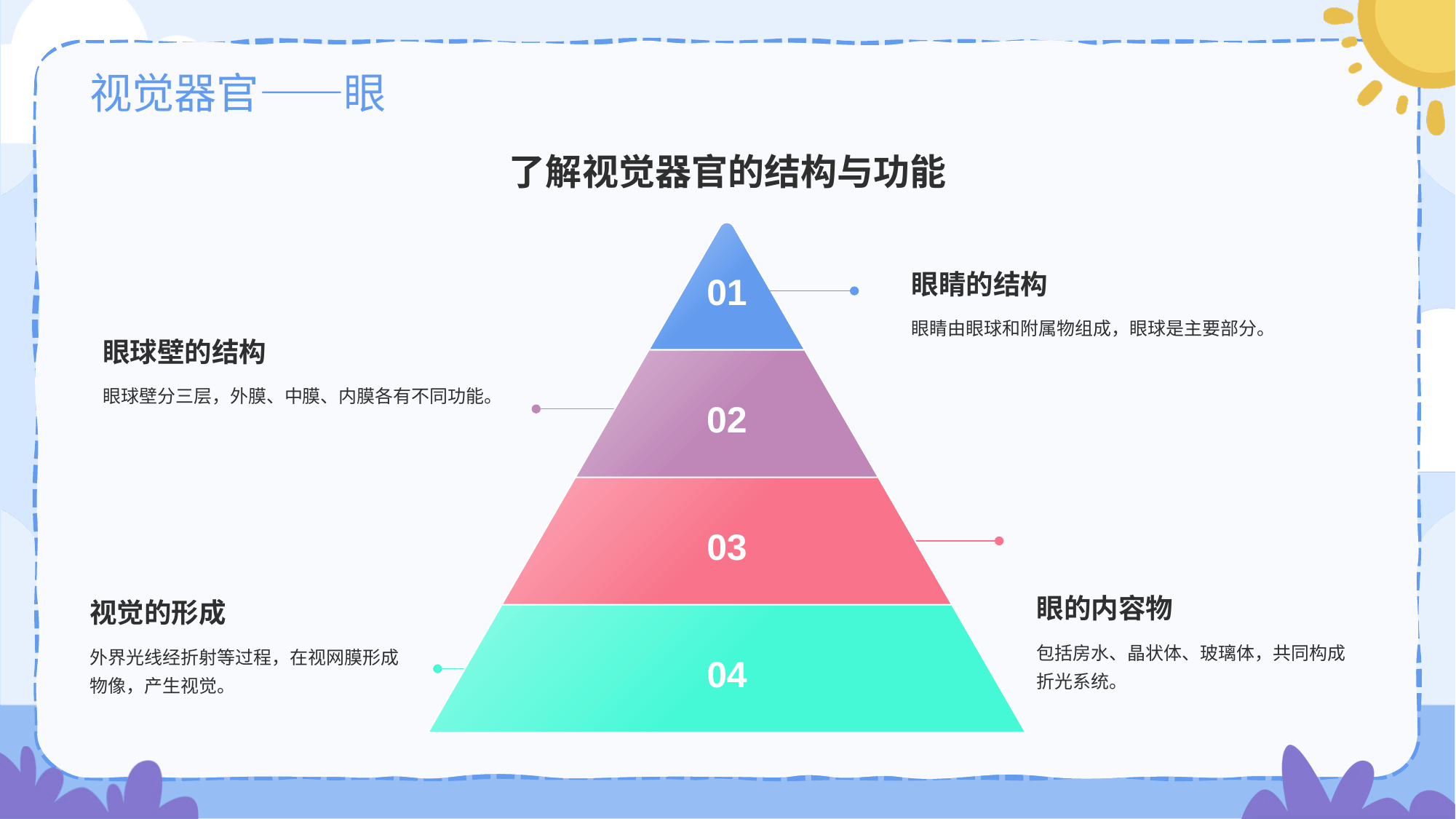

# 视觉器官——眼
了解视觉器官的结构与功能
眼睛的结构
01
眼睛由眼球和附属物组成，眼球是主要部分。
眼球壁的结构
02
眼球壁分三层，外膜、中膜、内膜各有不同功能。
03
眼的内容物
包括房水、晶状体、玻璃体，共同构成折光系统。
视觉的形成
04
外界光线经折射等过程，在视网膜形成物像，产生视觉。